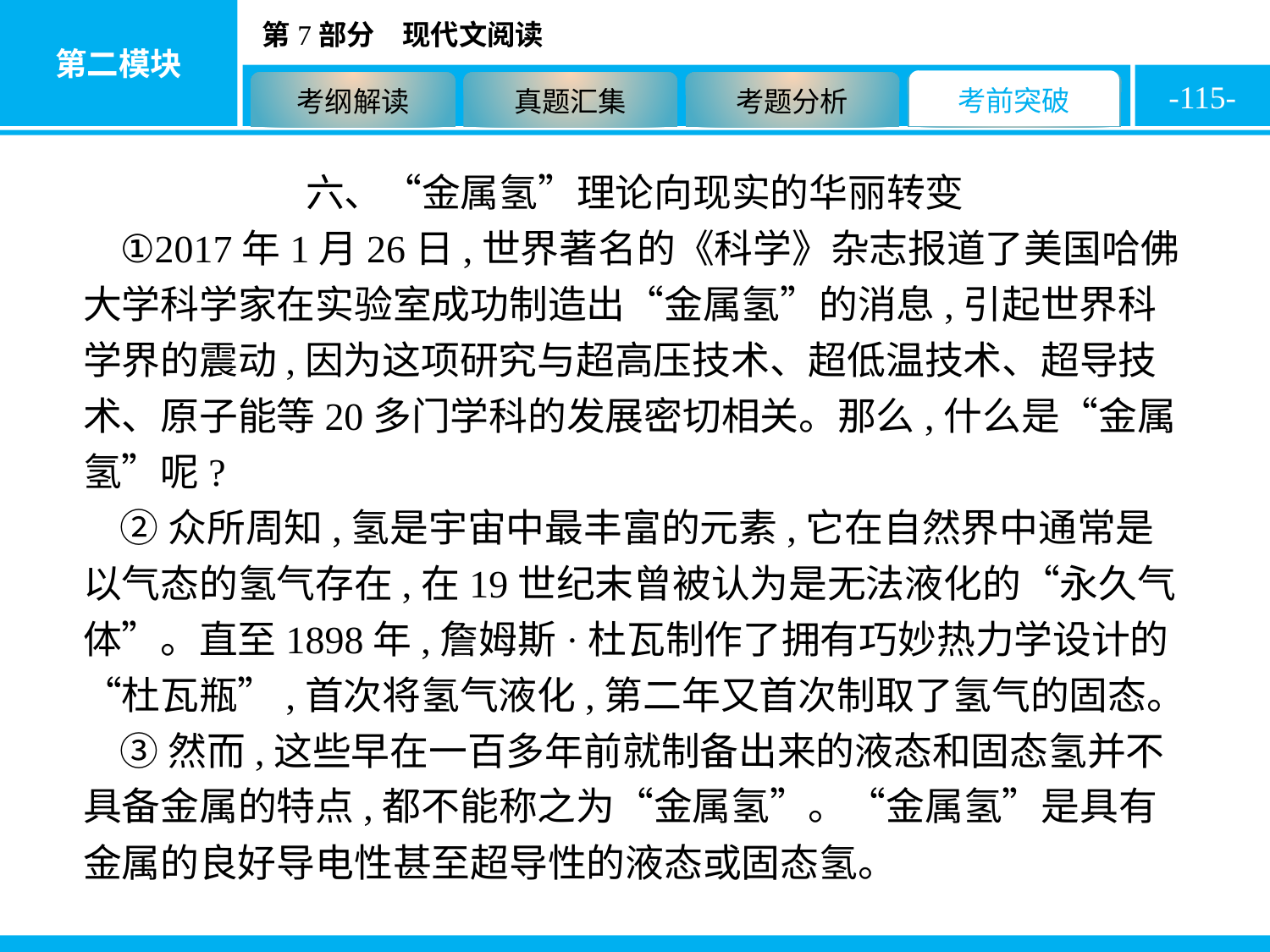

-115-
六、“金属氢”理论向现实的华丽转变
①2017年1月26日,世界著名的《科学》杂志报道了美国哈佛大学科学家在实验室成功制造出“金属氢”的消息,引起世界科学界的震动,因为这项研究与超高压技术、超低温技术、超导技术、原子能等20多门学科的发展密切相关。那么,什么是“金属氢”呢?
②众所周知,氢是宇宙中最丰富的元素,它在自然界中通常是以气态的氢气存在,在19世纪末曾被认为是无法液化的“永久气体”。直至1898年,詹姆斯·杜瓦制作了拥有巧妙热力学设计的“杜瓦瓶”,首次将氢气液化,第二年又首次制取了氢气的固态。
③然而,这些早在一百多年前就制备出来的液态和固态氢并不具备金属的特点,都不能称之为“金属氢”。“金属氢”是具有金属的良好导电性甚至超导性的液态或固态氢。